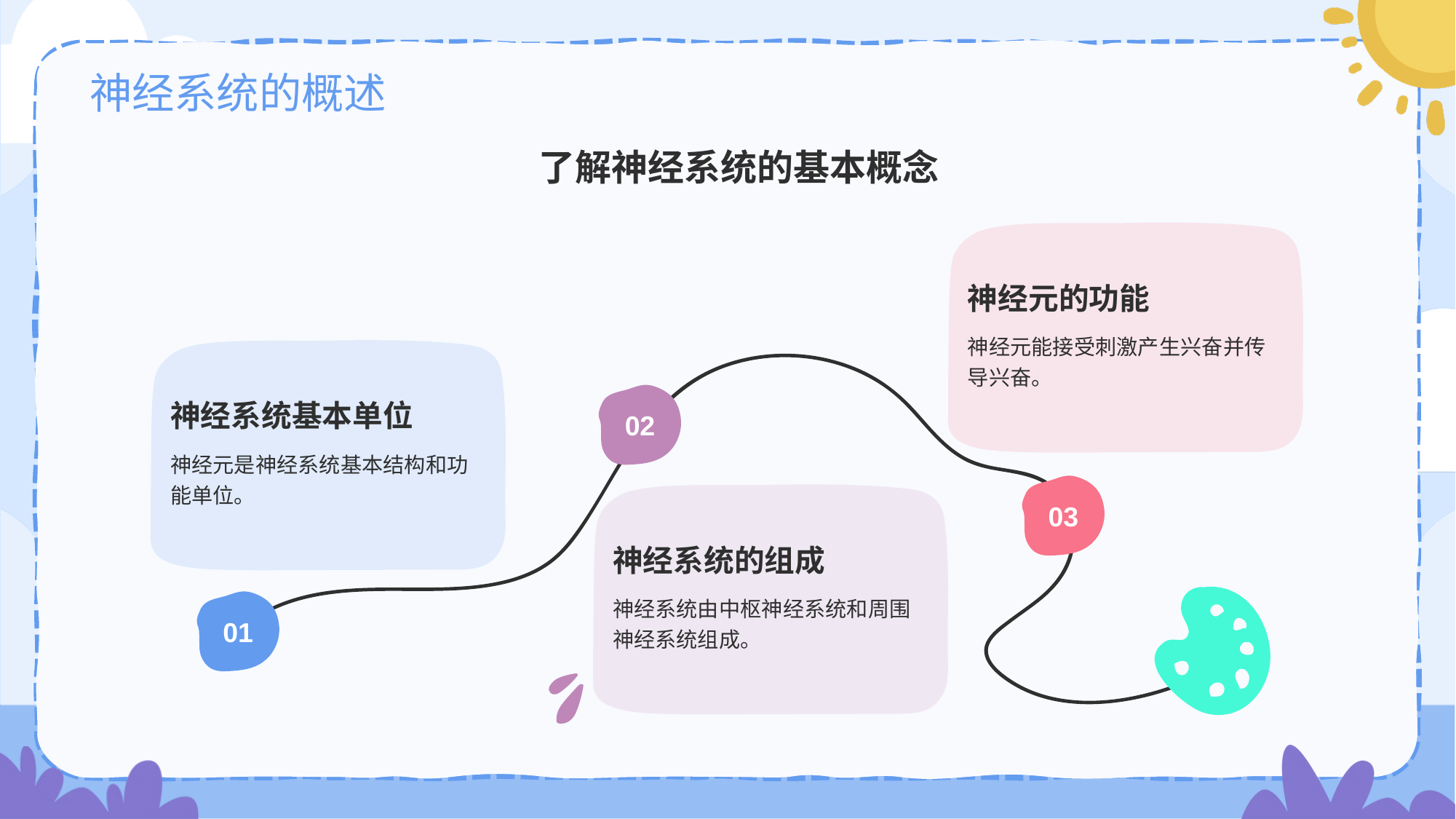

# 神经系统的概述
了解神经系统的基本概念

神经元的功能
神经元能接受刺激产生兴奋并传导兴奋。
03

神经系统基本单位
神经元是神经系统基本结构和功能单位。
01

02

神经系统的组成
神经系统由中枢神经系统和周围神经系统组成。